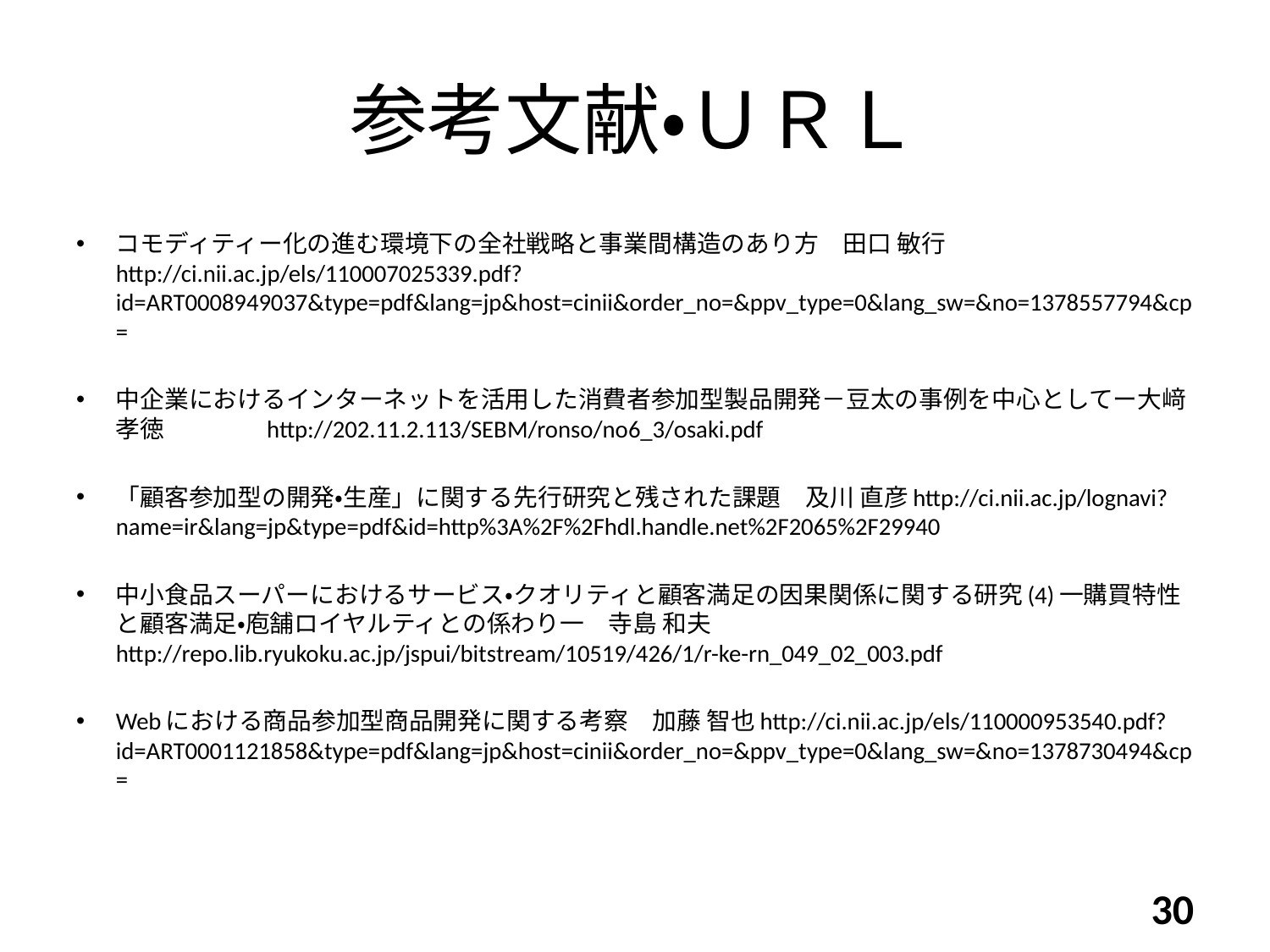

# 参考文献・ＵＲＬ
コモディティー化の進む環境下の全社戦略と事業間構造のあり方　田口 敏行　http://ci.nii.ac.jp/els/110007025339.pdf?id=ART0008949037&type=pdf&lang=jp&host=cinii&order_no=&ppv_type=0&lang_sw=&no=1378557794&cp=

中企業におけるインターネットを活用した消費者参加型製品開発－豆太の事例を中心としてー大﨑 孝徳	　　http://202.11.2.113/SEBM/ronso/no6_3/osaki.pdf

「顧客参加型の開発・生産」に関する先行研究と残された課題　及川 直彦http://ci.nii.ac.jp/lognavi?name=ir&lang=jp&type=pdf&id=http%3A%2F%2Fhdl.handle.net%2F2065%2F29940

中小食品スーパーにおけるサービス・クオリティと顧客満足の因果関係に関する研究(4)一購買特性と顧客満足・庖舗ロイヤルティとの係わり一　寺島 和夫　http://repo.lib.ryukoku.ac.jp/jspui/bitstream/10519/426/1/r-ke-rn_049_02_003.pdf

Webにおける商品参加型商品開発に関する考察　加藤 智也http://ci.nii.ac.jp/els/110000953540.pdf?id=ART0001121858&type=pdf&lang=jp&host=cinii&order_no=&ppv_type=0&lang_sw=&no=1378730494&cp=

30